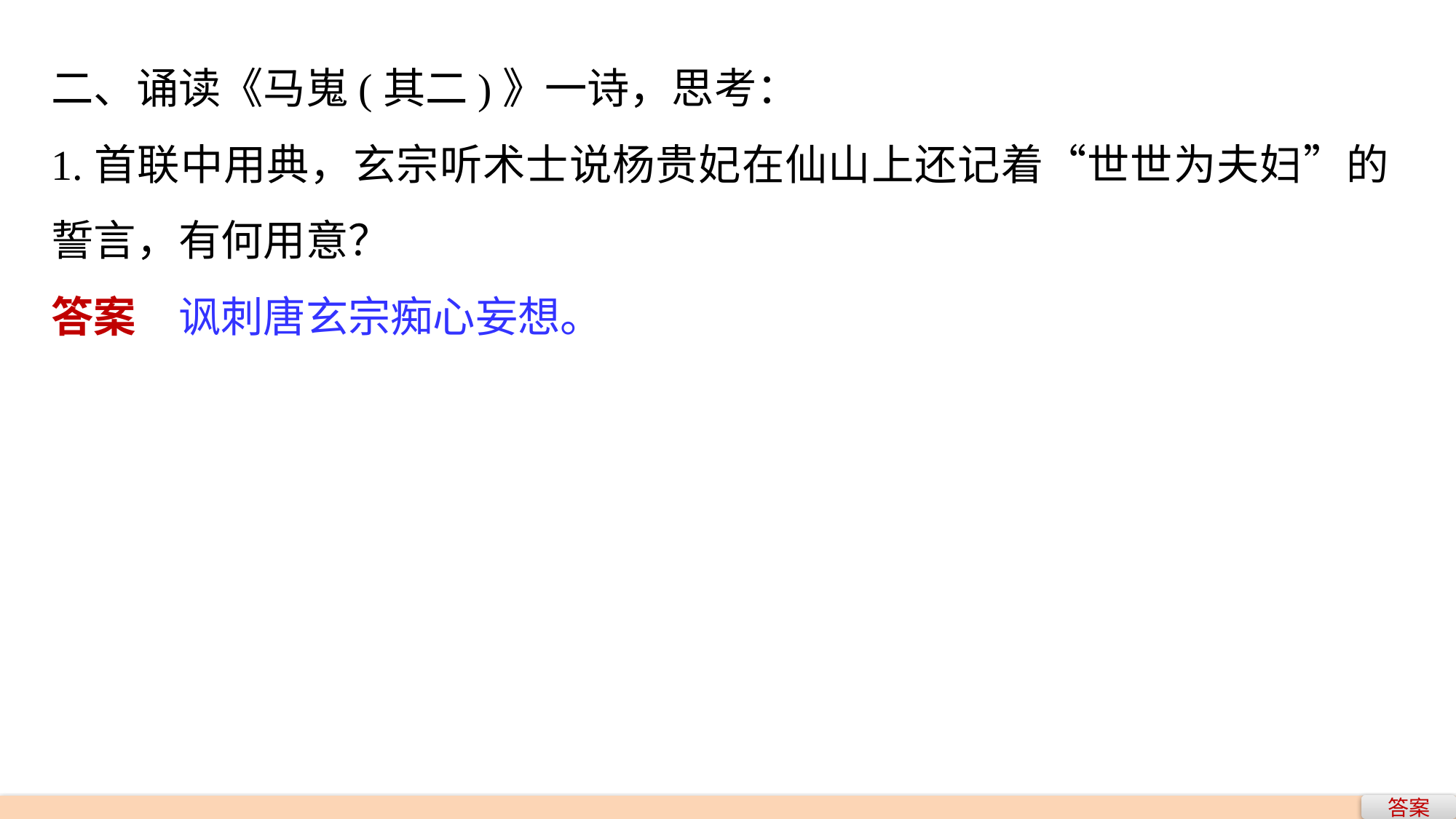

二、诵读《马嵬(其二)》一诗，思考：
1.首联中用典，玄宗听术士说杨贵妃在仙山上还记着“世世为夫妇”的誓言，有何用意？
答案　讽刺唐玄宗痴心妄想。
答案